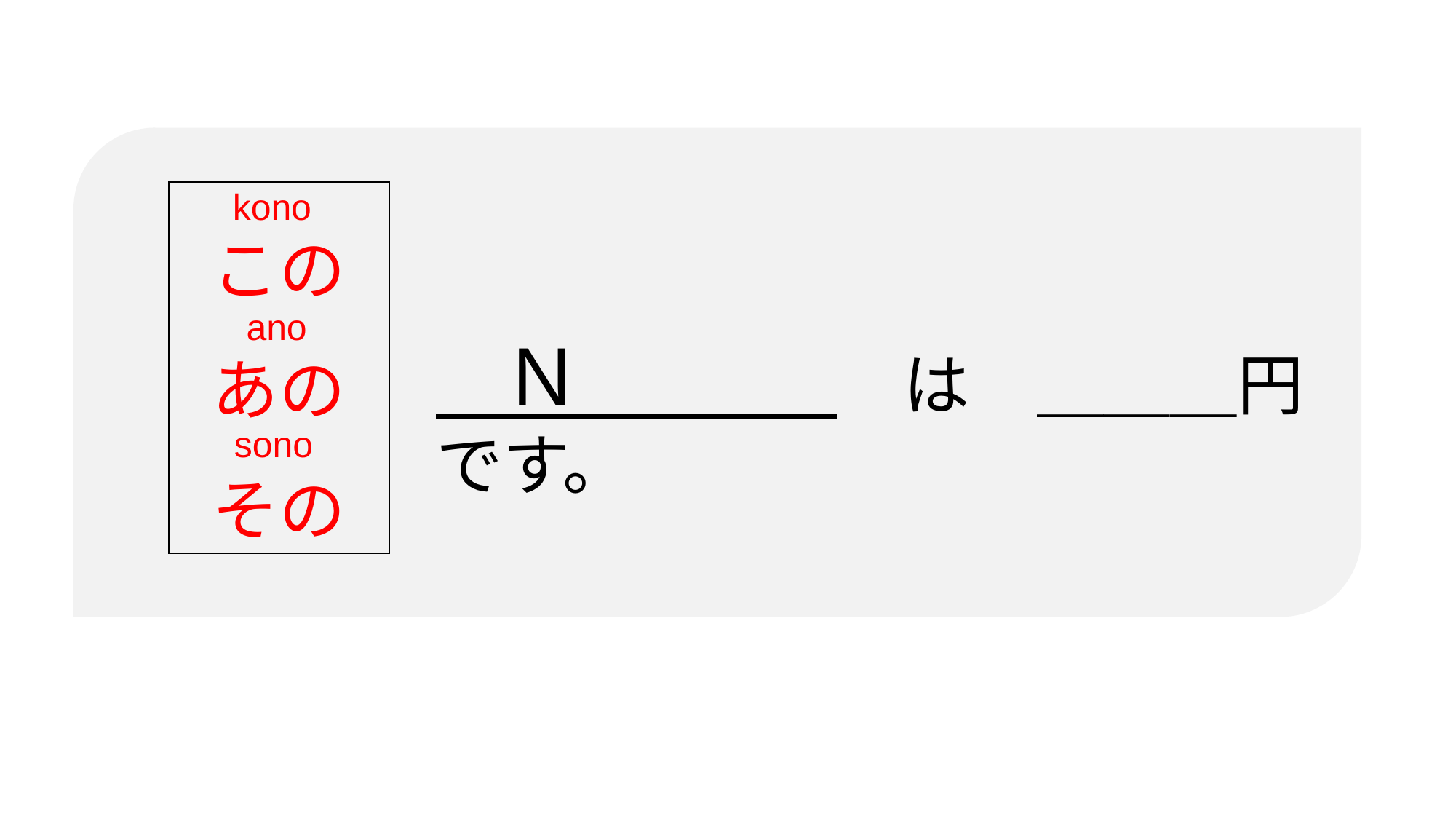

kono
この
あの
その
ano
N
　　　　　　　は　＿＿＿円 です。
sono